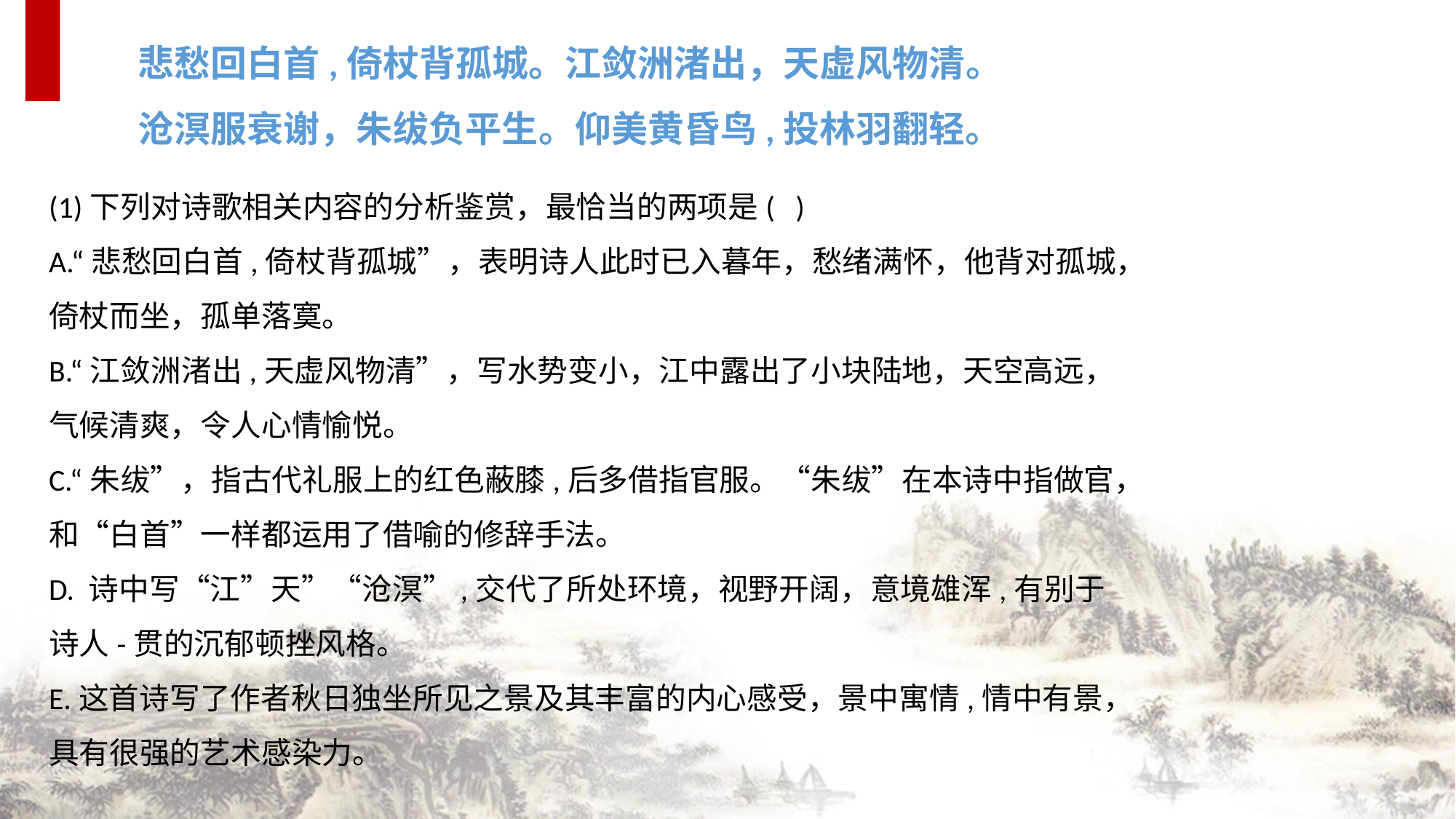

悲愁回白首,倚杖背孤城。江敛洲渚出，天虚风物清。
沧溟服衰谢，朱绂负平生。仰美黄昏鸟,投林羽翻轻。
(1)下列对诗歌相关内容的分析鉴赏，最恰当的两项是(   )
A.“悲愁回白首,倚杖背孤城”，表明诗人此时已入暮年，愁绪满怀，他背对孤城，倚杖而坐，孤单落寞。
B.“江敛洲渚出,天虚风物清”，写水势变小，江中露出了小块陆地，天空高远，气候清爽，令人心情愉悦。
C.“朱绂”，指古代礼服上的红色蔽膝,后多借指官服。“朱绂”在本诗中指做官，和“白首”一样都运用了借喻的修辞手法。
D. 诗中写“江”天”“沧溟”,交代了所处环境，视野开阔，意境雄浑,有别于诗人-贯的沉郁顿挫风格。
E.这首诗写了作者秋日独坐所见之景及其丰富的内心感受，景中寓情,情中有景，具有很强的艺术感染力。